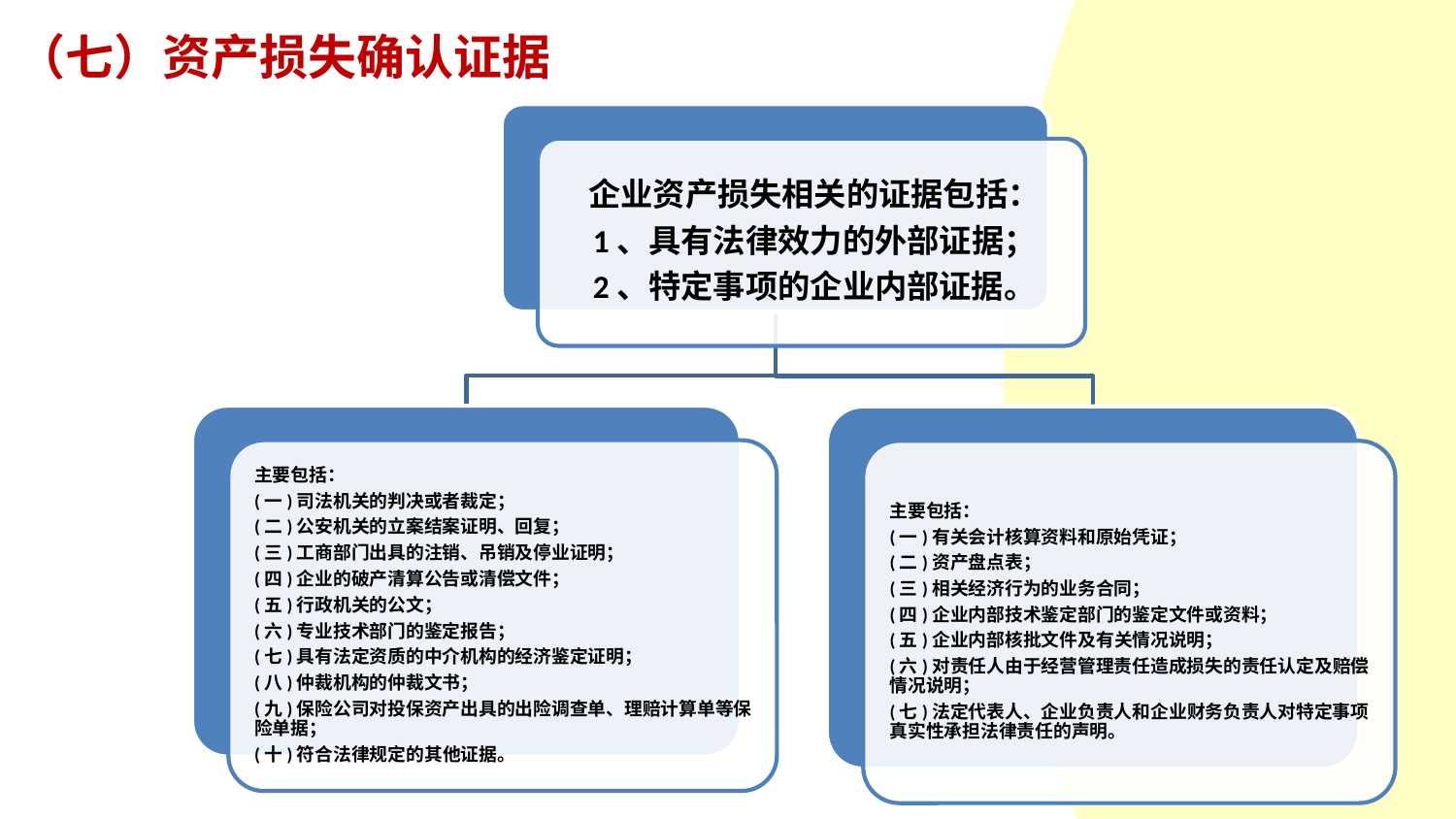

（七）资产损失确认证据
#
企业资产损失相关的证据包括：
1、具有法律效力的外部证据；
2、特定事项的企业内部证据。
主要包括：
(一)司法机关的判决或者裁定；
(二)公安机关的立案结案证明、回复；
(三)工商部门出具的注销、吊销及停业证明；
(四)企业的破产清算公告或清偿文件；
(五)行政机关的公文；
(六)专业技术部门的鉴定报告；
(七)具有法定资质的中介机构的经济鉴定证明；
(八)仲裁机构的仲裁文书；
(九)保险公司对投保资产出具的出险调查单、理赔计算单等保险单据；
(十)符合法律规定的其他证据。
主要包括：
(一)有关会计核算资料和原始凭证；
(二)资产盘点表；
(三)相关经济行为的业务合同；
(四)企业内部技术鉴定部门的鉴定文件或资料；
(五)企业内部核批文件及有关情况说明；
(六)对责任人由于经营管理责任造成损失的责任认定及赔偿情况说明；
(七)法定代表人、企业负责人和企业财务负责人对特定事项真实性承担法律责任的声明。